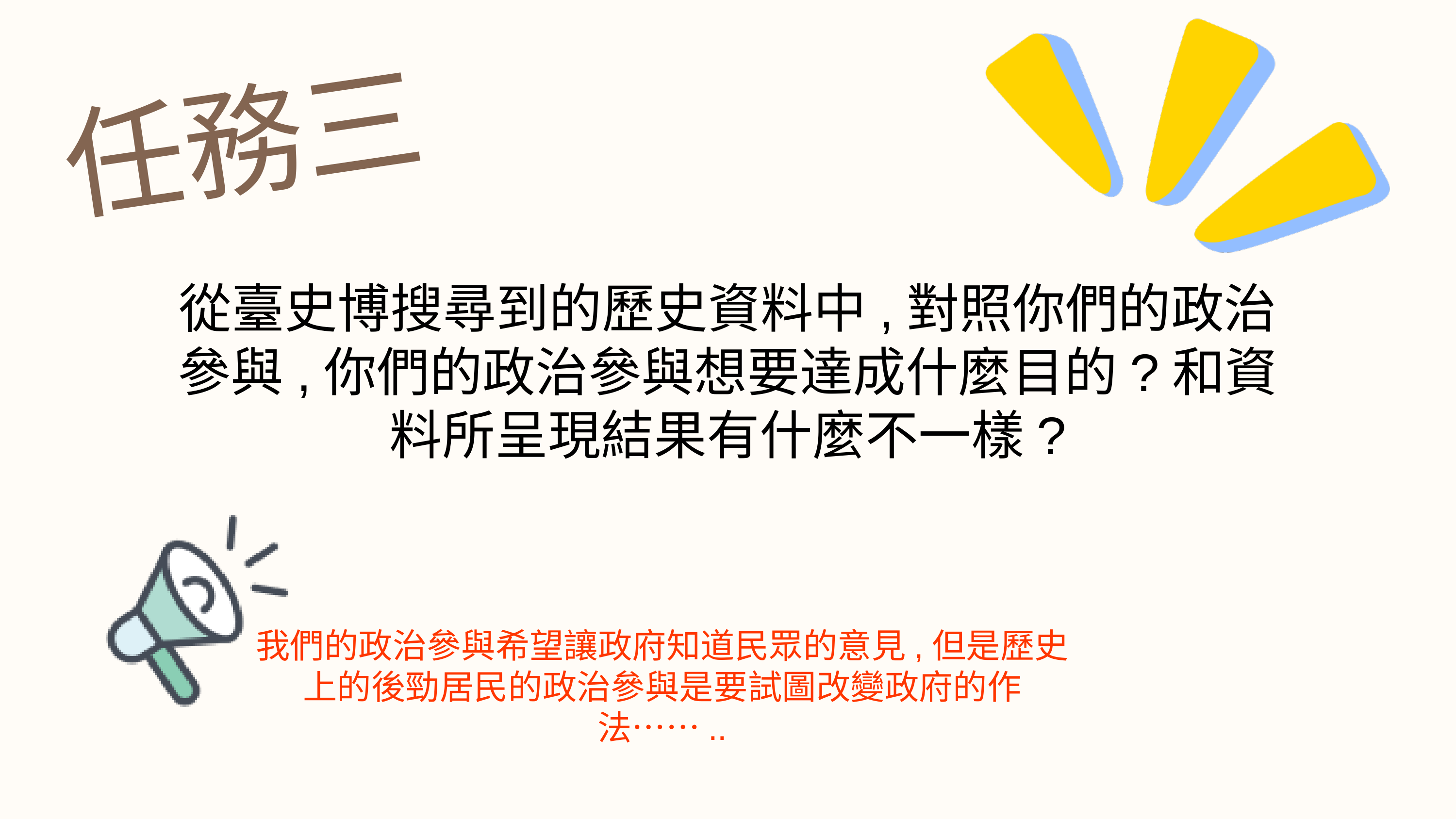

任務三
從臺史博搜尋到的歷史資料中,對照你們的政治參與,你們的政治參與想要達成什麼目的?和資料所呈現結果有什麼不一樣?

我們的政治參與希望讓政府知道民眾的意見,但是歷史上的後勁居民的政治參與是要試圖改變政府的作法……..